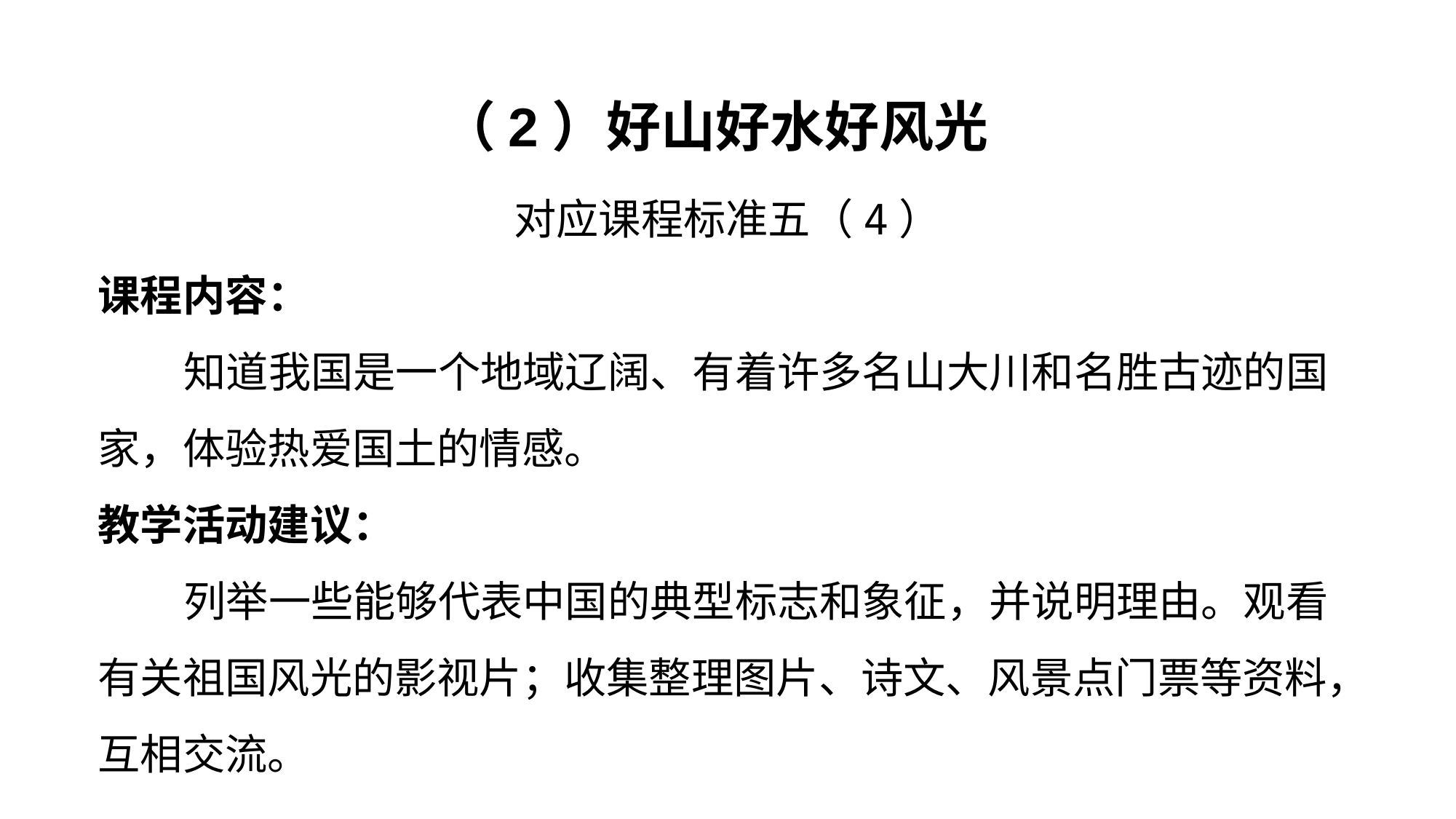

（2）好山好水好风光
对应课程标准五（4）
课程内容：
        知道我国是一个地域辽阔、有着许多名山大川和名胜古迹的国家，体验热爱国土的情感。
教学活动建议：
        列举一些能够代表中国的典型标志和象征，并说明理由。观看有关祖国风光的影视片；收集整理图片、诗文、风景点门票等资料，互相交流。